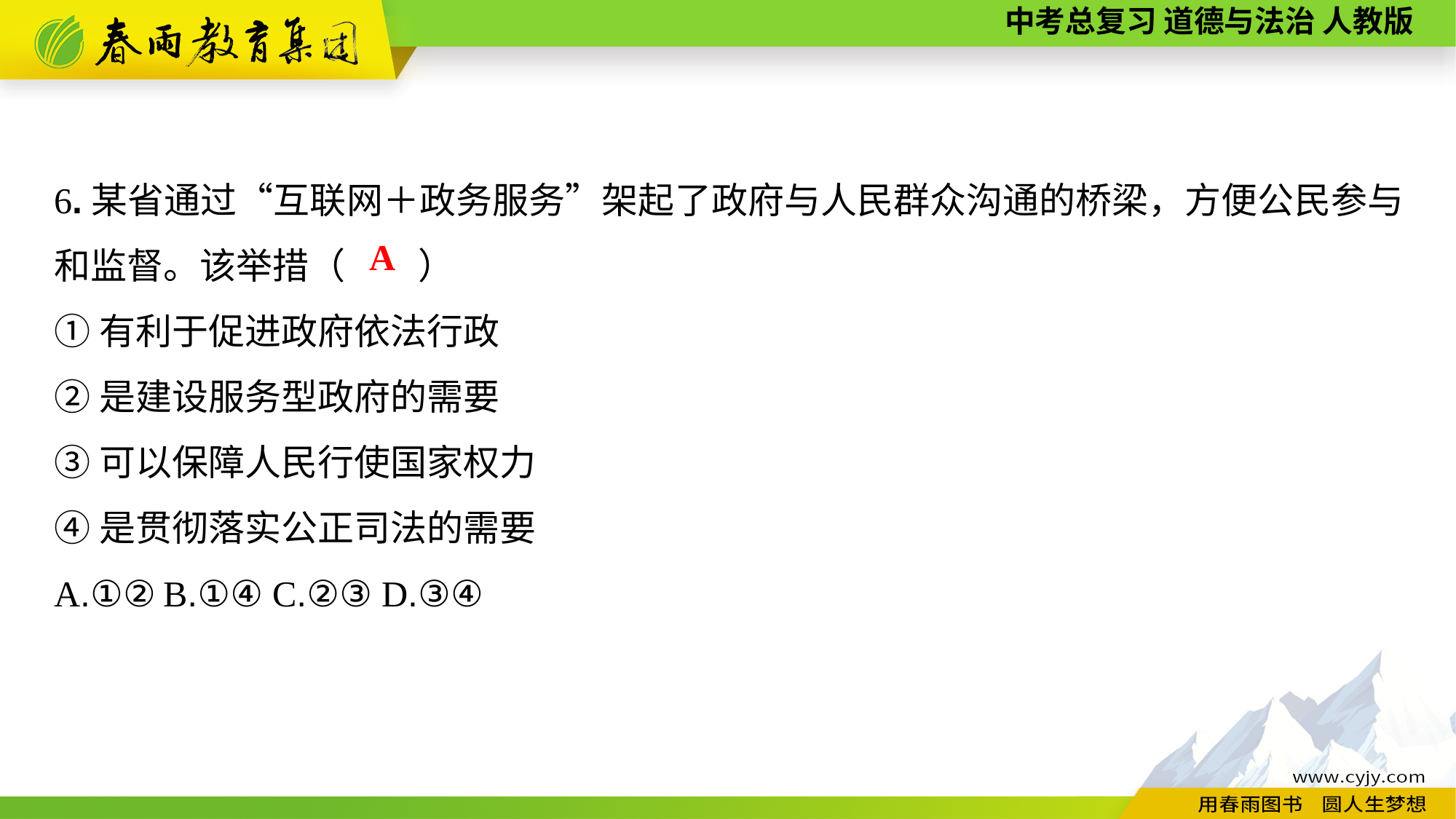

6.某省通过“互联网＋政务服务”架起了政府与人民群众沟通的桥梁，方便公民参与和监督。该举措（　　）
①有利于促进政府依法行政
②是建设服务型政府的需要
③可以保障人民行使国家权力
④是贯彻落实公正司法的需要
A.①②	B.①④	C.②③	D.③④
A